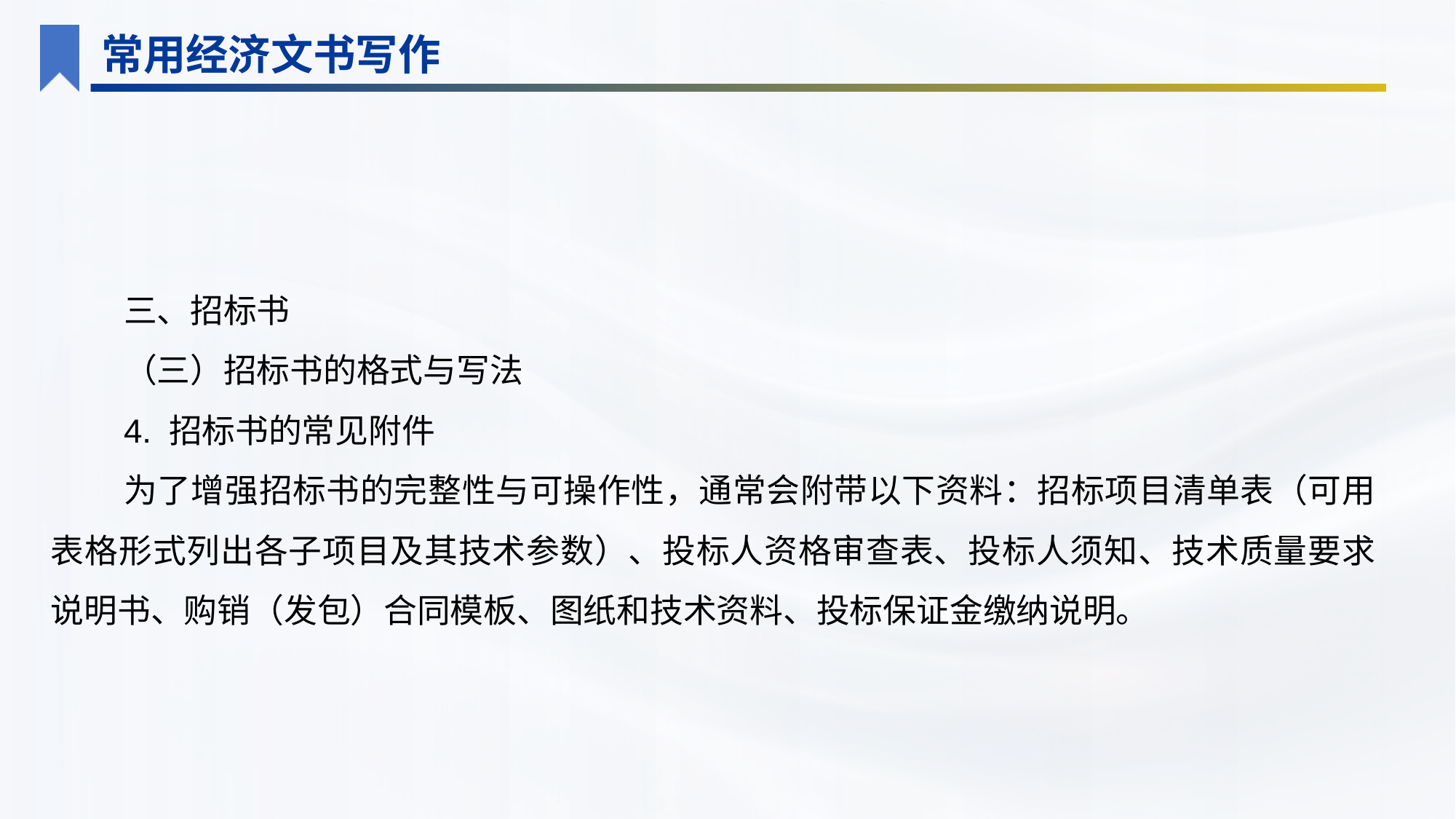

常用经济文书写作
三、招标书
（三）招标书的格式与写法
4. 招标书的常见附件
为了增强招标书的完整性与可操作性，通常会附带以下资料：招标项目清单表（可用表格形式列出各子项目及其技术参数）、投标人资格审查表、投标人须知、技术质量要求说明书、购销（发包）合同模板、图纸和技术资料、投标保证金缴纳说明。